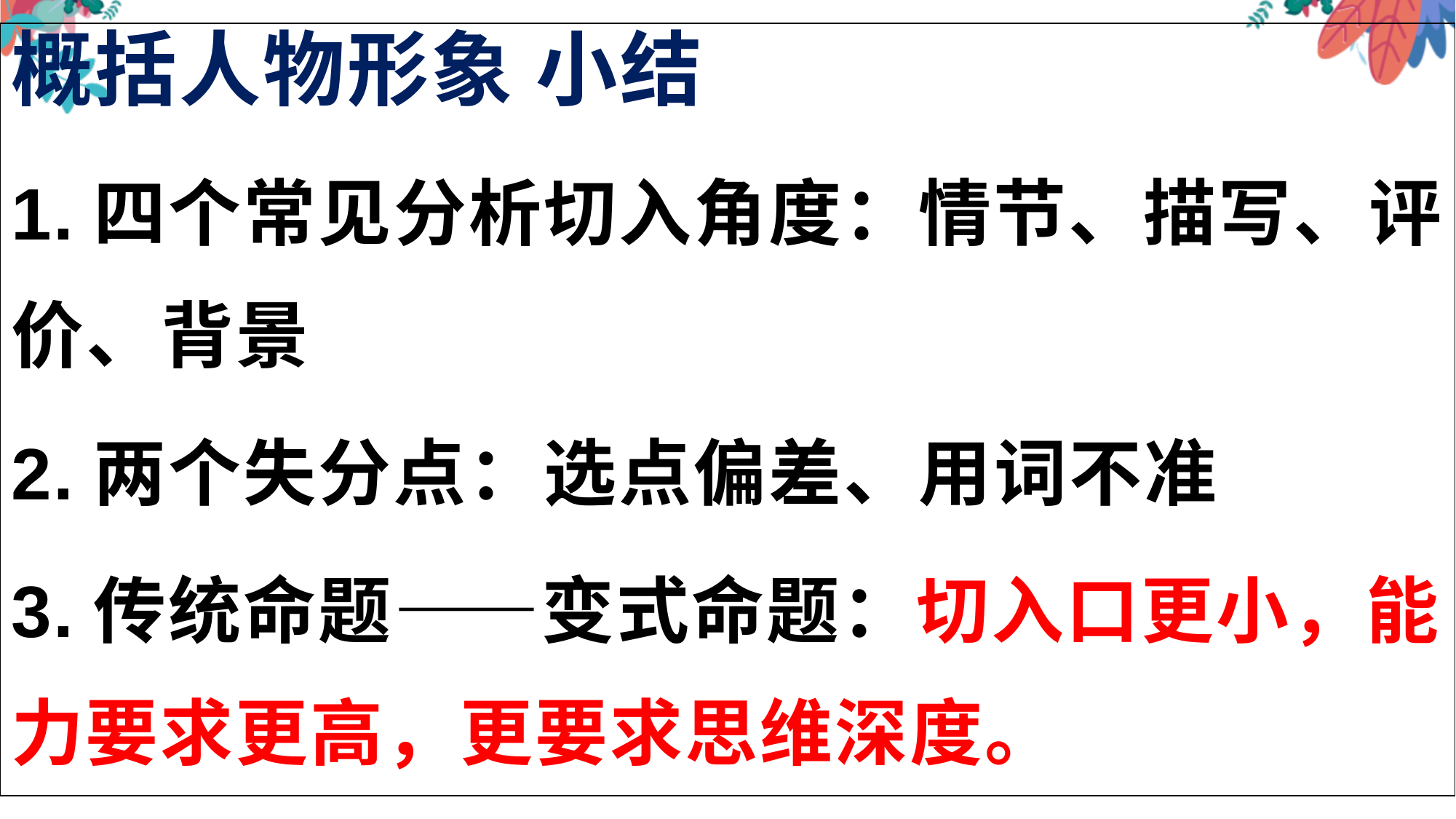

概括人物形象 小结
1.四个常见分析切入角度：情节、描写、评价、背景
2.两个失分点：选点偏差、用词不准
3.传统命题——变式命题：切入口更小，能力要求更高，更要求思维深度。